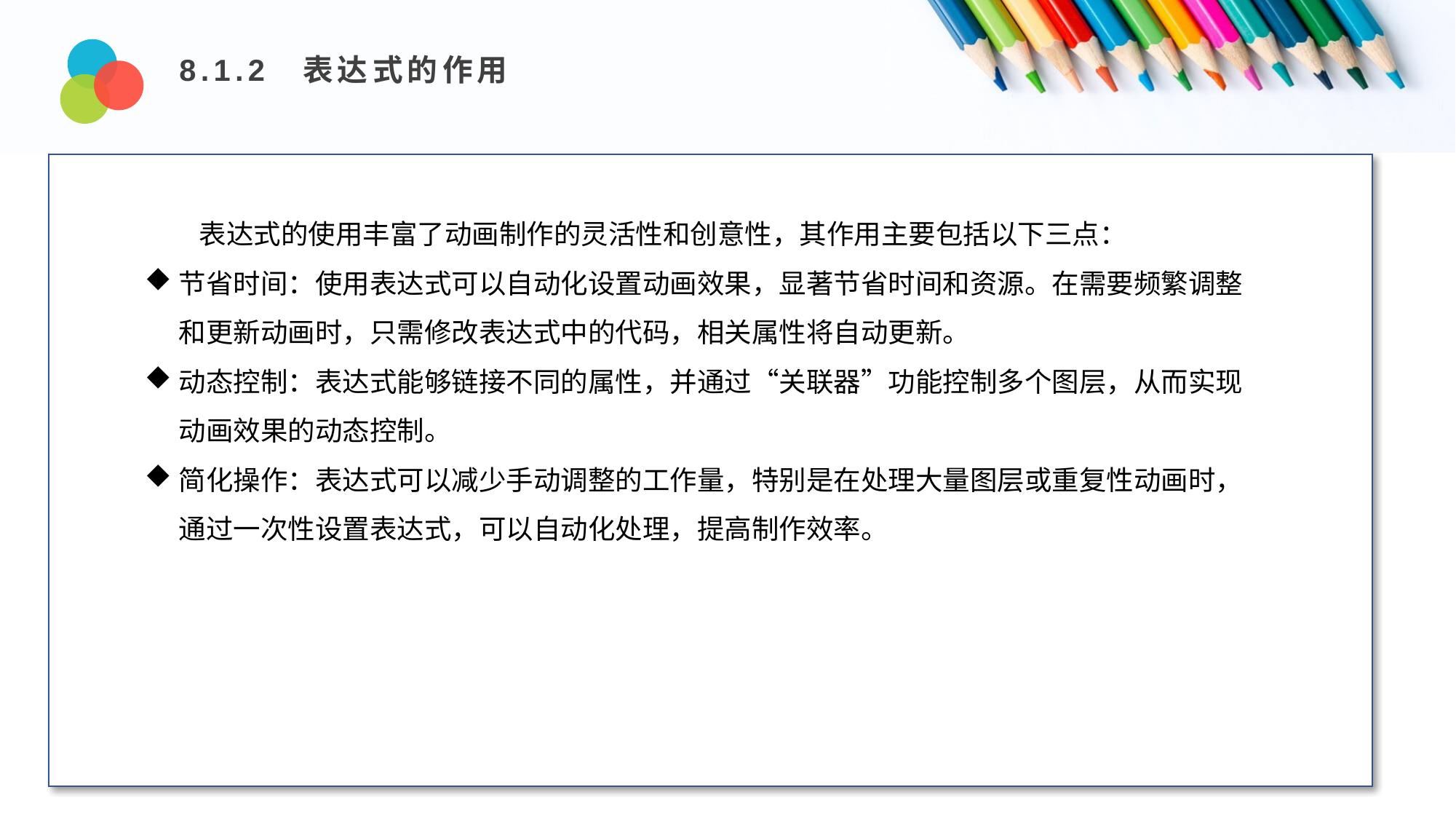

8.1.2  表达式的作用
Design and Production
表达式的使用丰富了动画制作的灵活性和创意性，其作用主要包括以下三点：
节省时间：使用表达式可以自动化设置动画效果，显著节省时间和资源。在需要频繁调整和更新动画时，只需修改表达式中的代码，相关属性将自动更新。
动态控制：表达式能够链接不同的属性，并通过“关联器”功能控制多个图层，从而实现动画效果的动态控制。
简化操作：表达式可以减少手动调整的工作量，特别是在处理大量图层或重复性动画时，通过一次性设置表达式，可以自动化处理，提高制作效率。